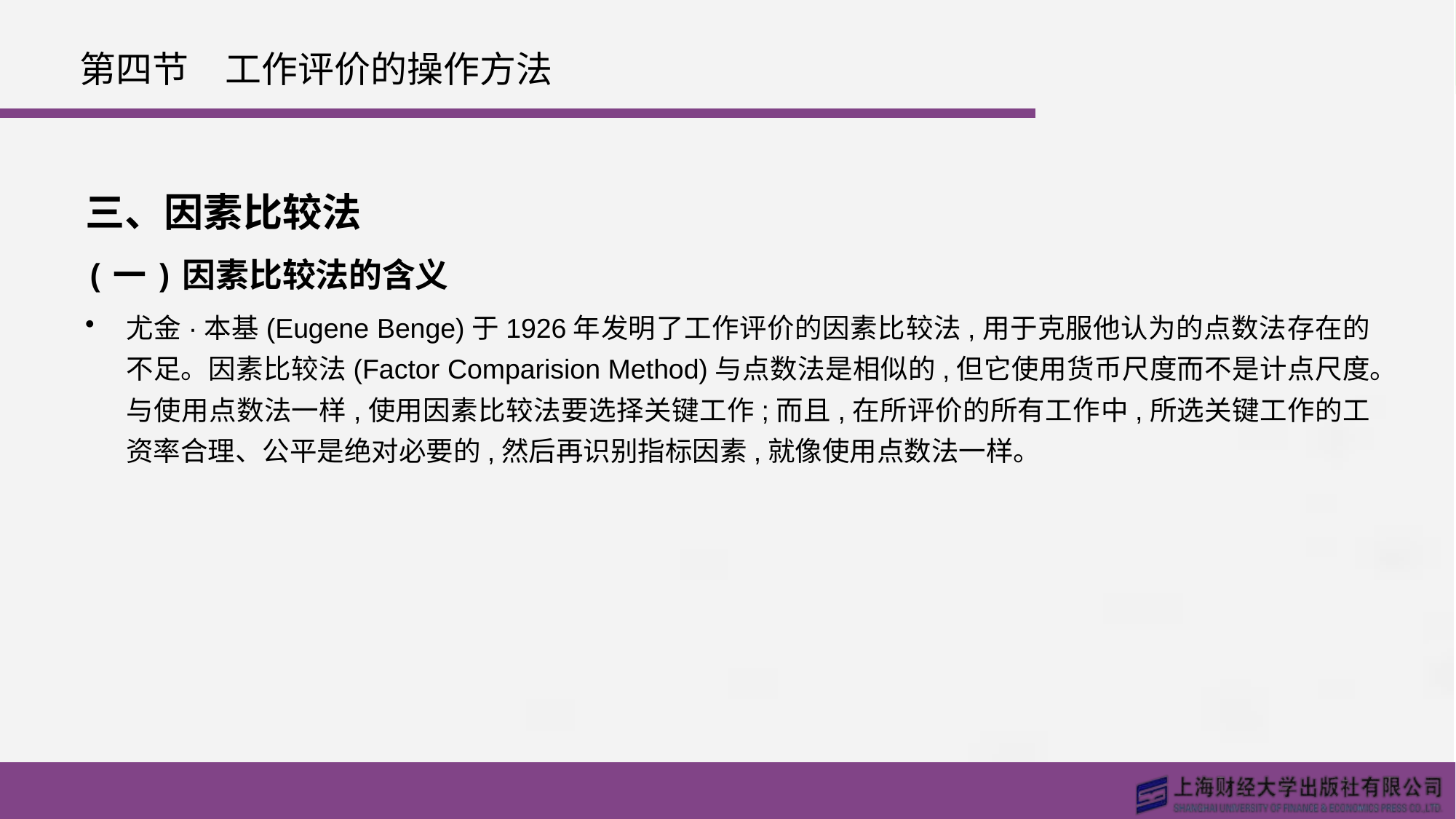

# 第四节　工作评价的操作方法
三、因素比较法
(一)因素比较法的含义
尤金·本基(Eugene Benge)于1926年发明了工作评价的因素比较法,用于克服他认为的点数法存在的不足。因素比较法(Factor Comparision Method)与点数法是相似的,但它使用货币尺度而不是计点尺度。与使用点数法一样,使用因素比较法要选择关键工作;而且,在所评价的所有工作中,所选关键工作的工资率合理、公平是绝对必要的,然后再识别指标因素,就像使用点数法一样。